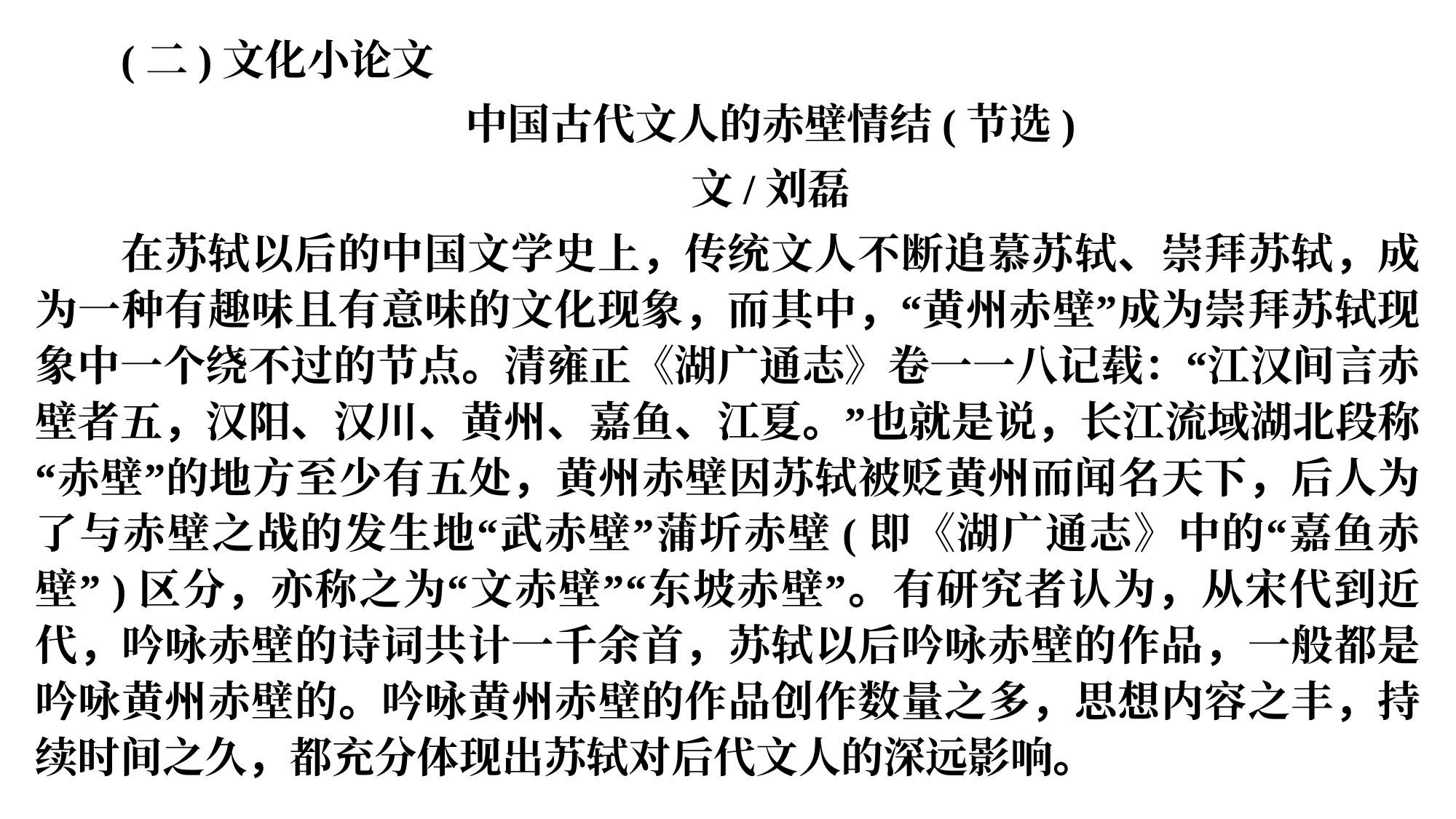

(二)文化小论文
中国古代文人的赤壁情结(节选)
文/刘磊
在苏轼以后的中国文学史上，传统文人不断追慕苏轼、崇拜苏轼，成为一种有趣味且有意味的文化现象，而其中，“黄州赤壁”成为崇拜苏轼现象中一个绕不过的节点。清雍正《湖广通志》卷一一八记载：“江汉间言赤壁者五，汉阳、汉川、黄州、嘉鱼、江夏。”也就是说，长江流域湖北段称“赤壁”的地方至少有五处，黄州赤壁因苏轼被贬黄州而闻名天下，后人为了与赤壁之战的发生地“武赤壁”蒲圻赤壁(即《湖广通志》中的“嘉鱼赤壁”)区分，亦称之为“文赤壁”“东坡赤壁”。有研究者认为，从宋代到近代，吟咏赤壁的诗词共计一千余首，苏轼以后吟咏赤壁的作品，一般都是吟咏黄州赤壁的。吟咏黄州赤壁的作品创作数量之多，思想内容之丰，持续时间之久，都充分体现出苏轼对后代文人的深远影响。